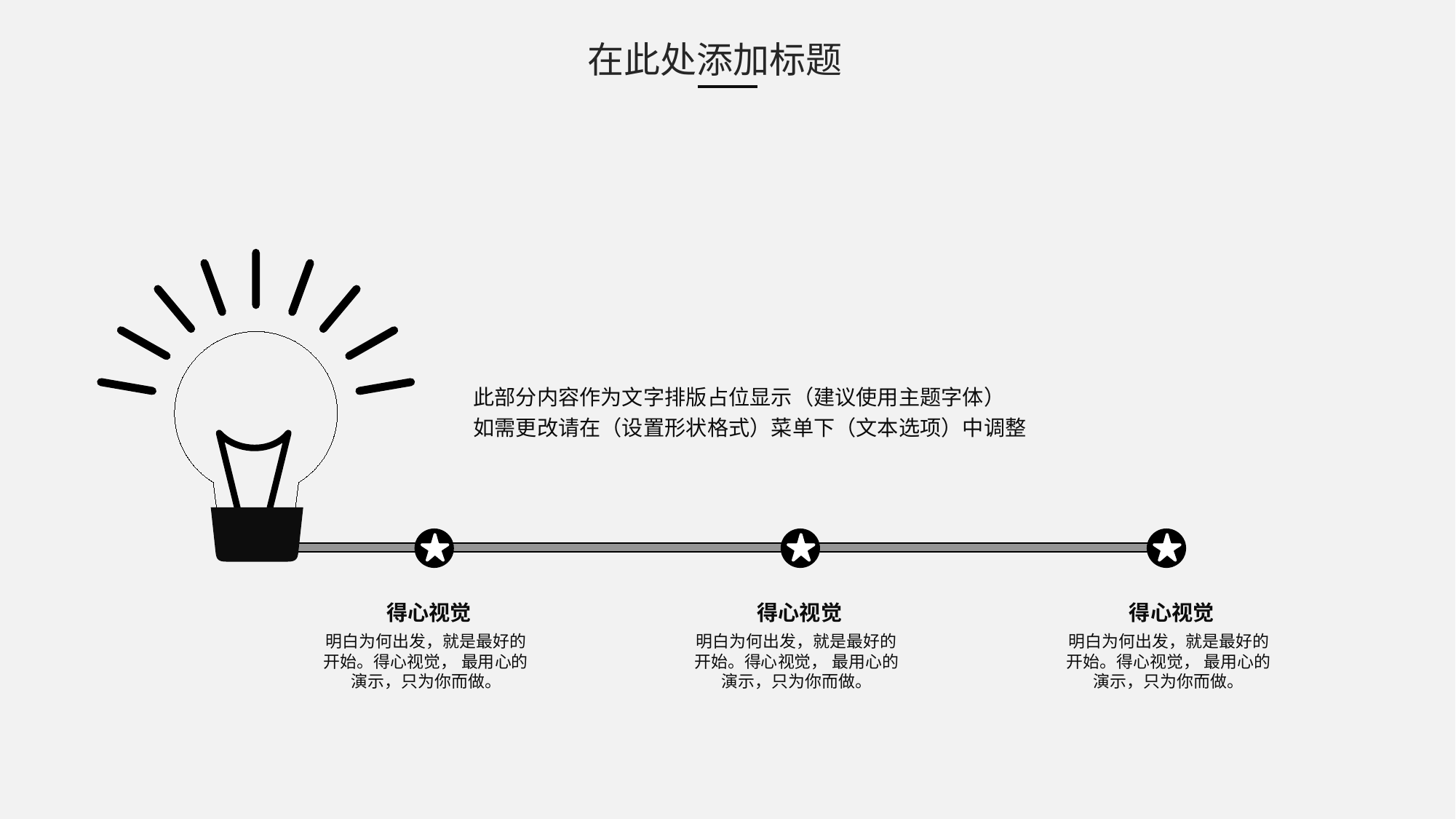

在此处添加标题

此部分内容作为文字排版占位显示（建议使用主题字体）
如需更改请在（设置形状格式）菜单下（文本选项）中调整

得心视觉
得心视觉
得心视觉
明白为何出发，就是最好的开始。得心视觉， 最用心的演示，只为你而做。
明白为何出发，就是最好的开始。得心视觉， 最用心的演示，只为你而做。
明白为何出发，就是最好的开始。得心视觉， 最用心的演示，只为你而做。